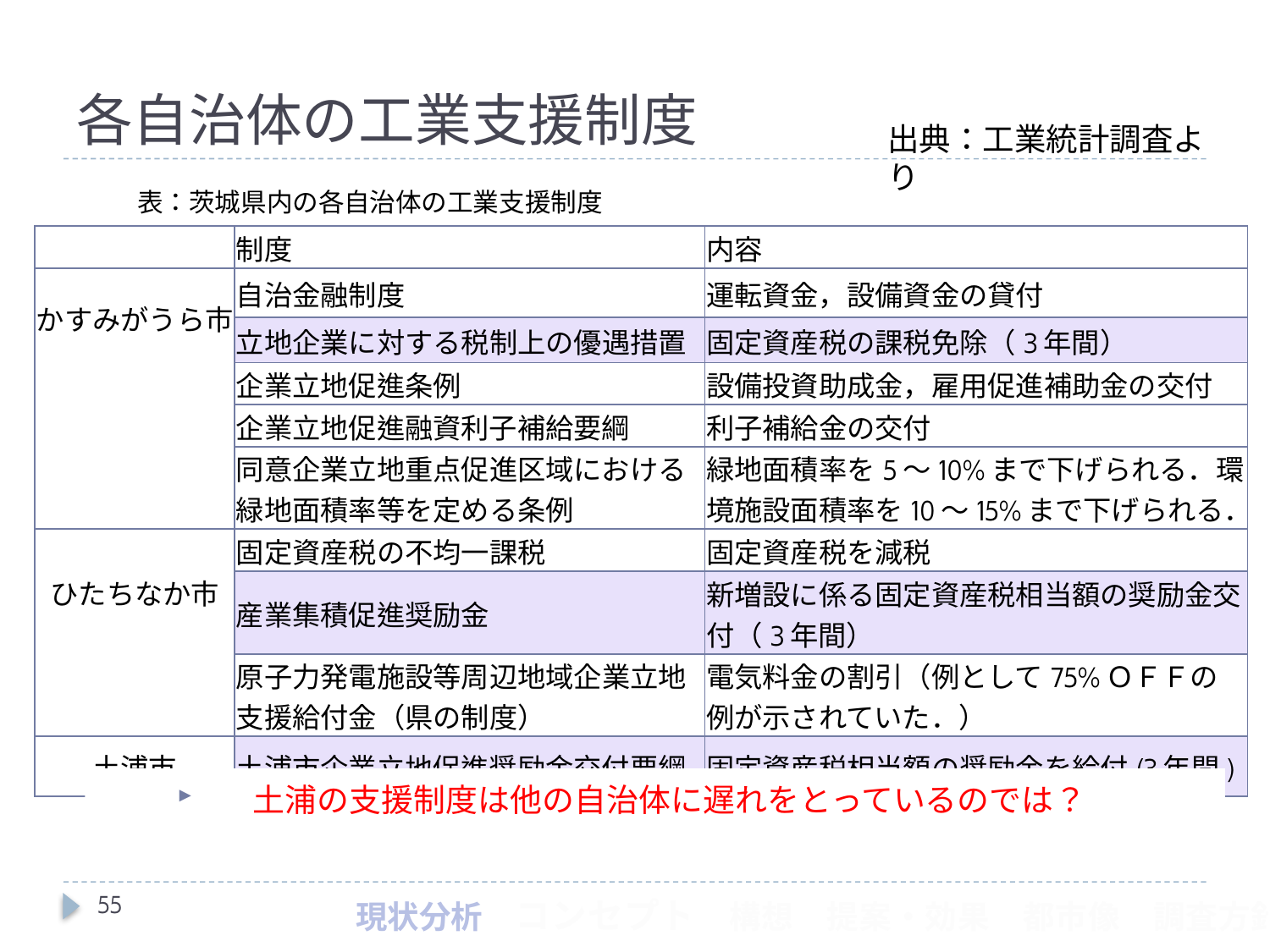

# 各自治体の工業支援制度
出典：工業統計調査より
表：茨城県内の各自治体の工業支援制度
|  | 制度 | 内容 |
| --- | --- | --- |
| かすみがうら市 | 自治金融制度 | 運転資金，設備資金の貸付 |
|  | 立地企業に対する税制上の優遇措置 | 固定資産税の課税免除（3年間） |
|  | 企業立地促進条例 | 設備投資助成金，雇用促進補助金の交付 |
|  | 企業立地促進融資利子補給要綱 | 利子補給金の交付 |
|  | 同意企業立地重点促進区域における緑地面積率等を定める条例 | 緑地面積率を5～10%まで下げられる．環境施設面積率を10～15%まで下げられる． |
| ひたちなか市 | 固定資産税の不均一課税 | 固定資産税を減税 |
|  | 産業集積促進奨励金 | 新増設に係る固定資産税相当額の奨励金交付（3年間） |
|  | 原子力発電施設等周辺地域企業立地支援給付金（県の制度） | 電気料金の割引（例として75%ＯＦＦの例が示されていた．） |
| 土浦市 | 土浦市企業立地促進奨励金交付要綱 | 固定資産税相当額の奨励金を給付(3年間) |
土浦の支援制度は他の自治体に遅れをとっているのでは？
55
現状分析　コンセプト　構想　提案・効果　都市像　調査方針